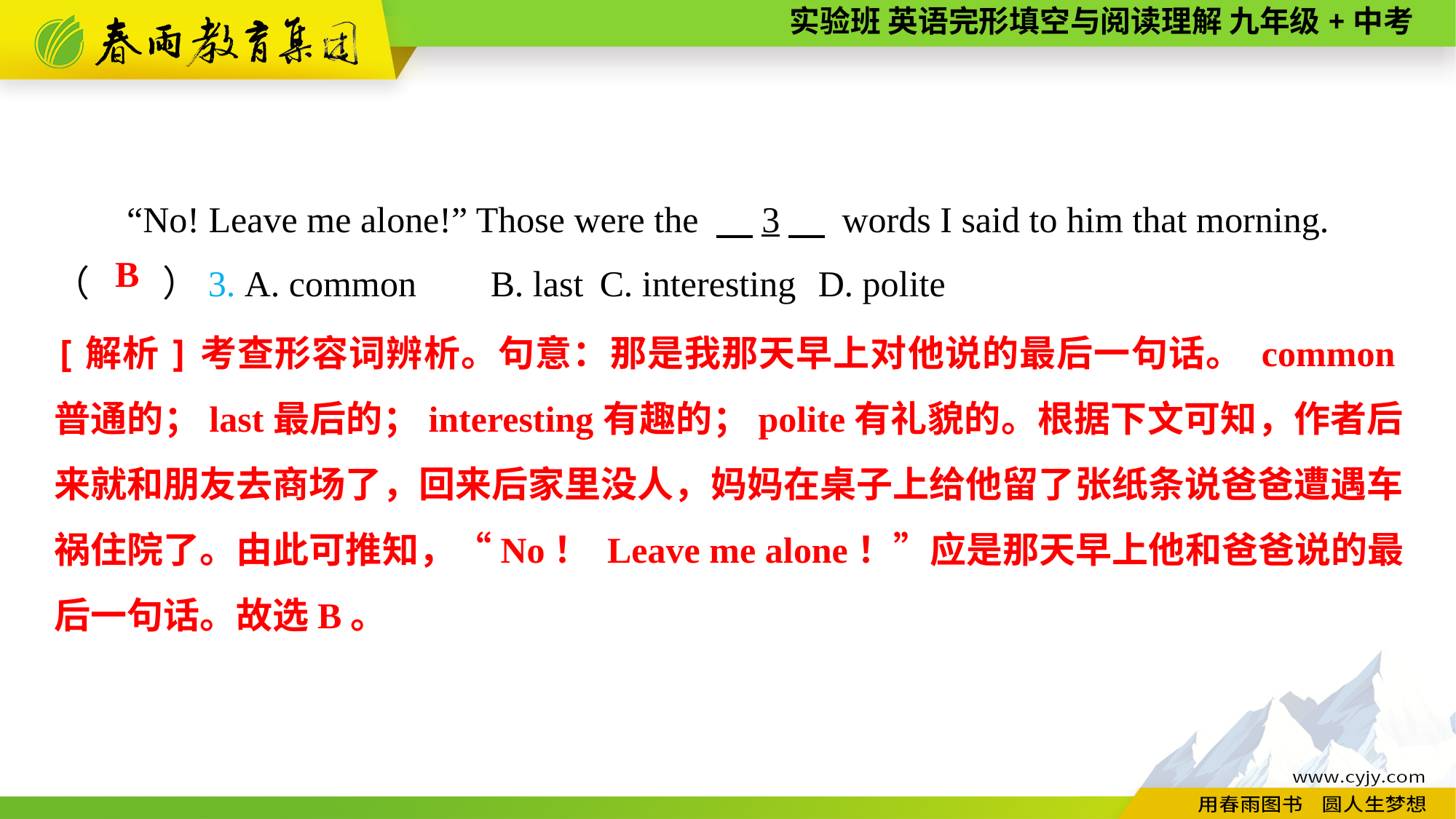

“No! Leave me alone!” Those were the 　3　 words I said to him that morning.
（　　）3. A. common	B. last	C. interesting	D. polite
B
[解析]考查形容词辨析。句意：那是我那天早上对他说的最后一句话。 common普通的；last最后的；interesting有趣的；polite有礼貌的。根据下文可知，作者后来就和朋友去商场了，回来后家里没人，妈妈在桌子上给他留了张纸条说爸爸遭遇车祸住院了。由此可推知，“No！ Leave me alone！”应是那天早上他和爸爸说的最后一句话。故选B。